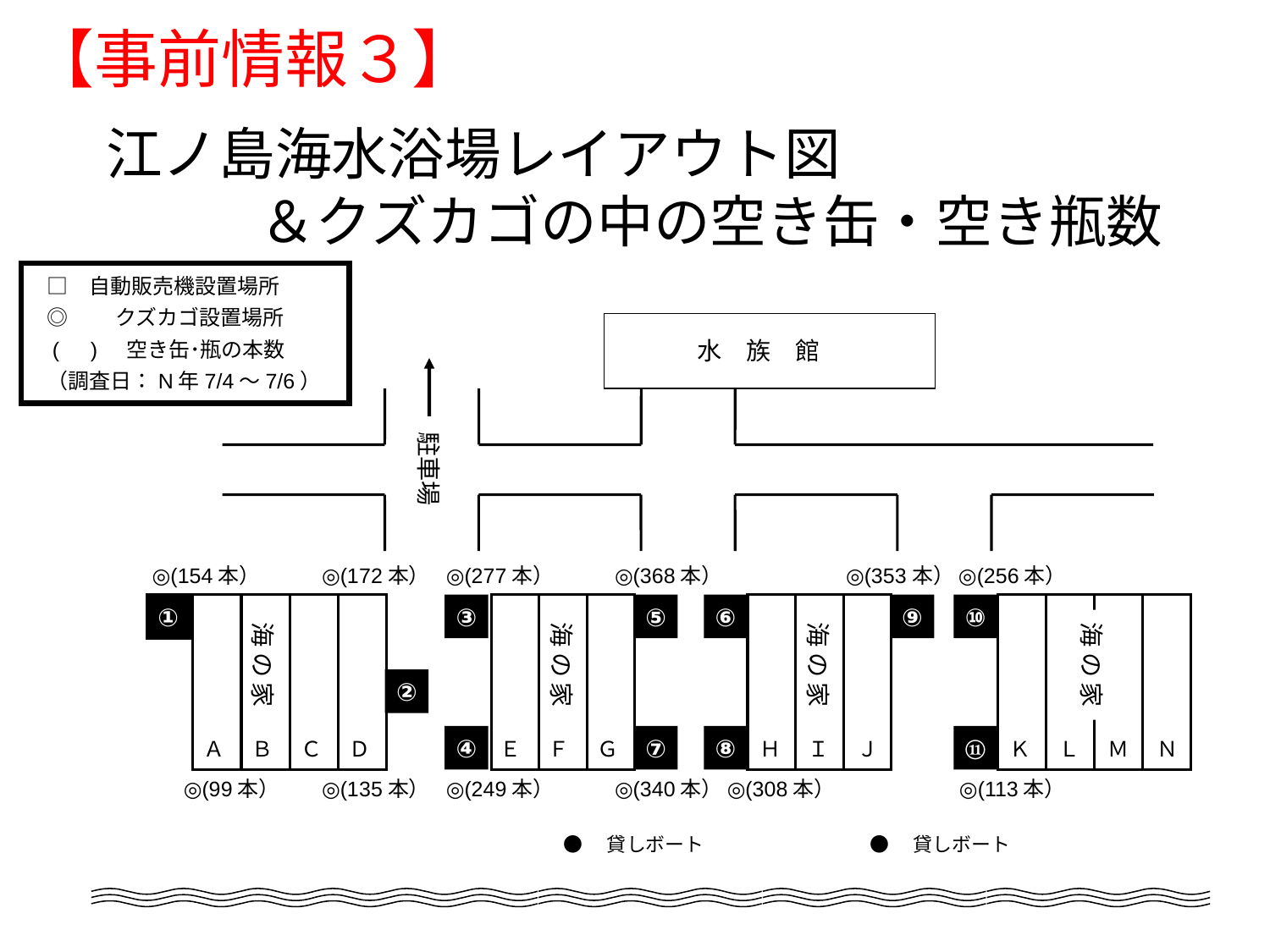

【事前情報３】
江ノ島海水浴場レイアウト図
           ＆クズカゴの中の空き缶・空き瓶数
　□　自動販売機設置場所
　◎　　 クズカゴ設置場所
　(　)    空き缶･瓶の本数
　（調査日：N年7/4～7/6）

水　族　館

駐車場
◎(154本）
◎(172本）
◎(277本）
◎(368本）
◎(353本）
◎(256本）

①
③
⑤
⑥
⑨
⑩
海 の 家
海 の 家
海 の 家
海 の 家

②

④
⑦
⑧
⑪
Ａ
Ｂ
Ｃ
Ｄ
Ｅ
Ｆ
Ｇ
Ｈ
Ｉ
Ｊ
Ｋ
Ｌ
Ｍ
Ｎ
◎(99本）
◎(135本）
◎(249本）
◎(340本）
◎(308本）
◎(113本）
●　貸しボート
●　貸しボート